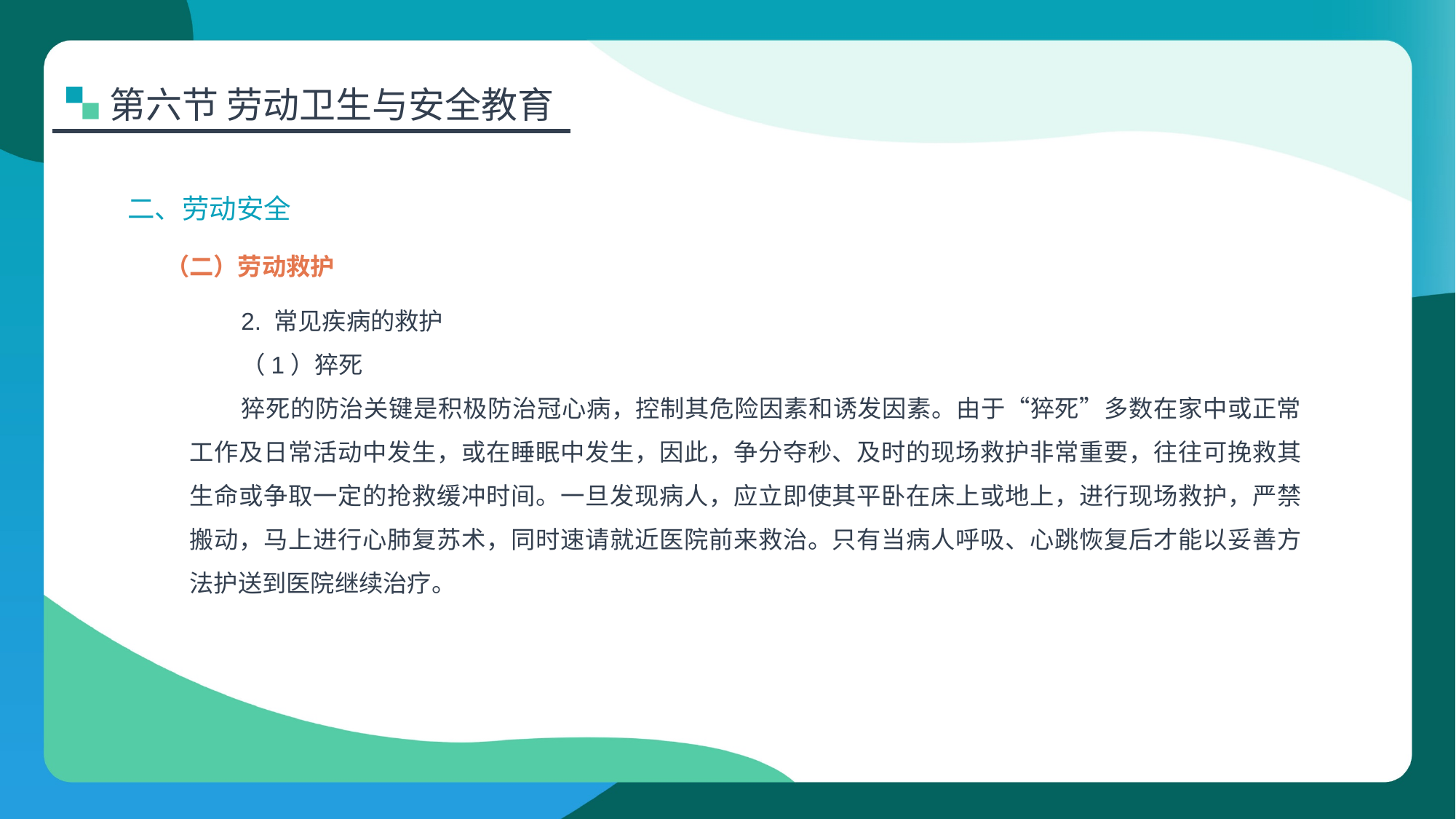

第六节 劳动卫生与安全教育

二、劳动安全
（二）劳动救护
2. 常见疾病的救护
（1）猝死
猝死的防治关键是积极防治冠心病，控制其危险因素和诱发因素。由于“猝死”多数在家中或正常工作及日常活动中发生，或在睡眠中发生，因此，争分夺秒、及时的现场救护非常重要，往往可挽救其生命或争取一定的抢救缓冲时间。一旦发现病人，应立即使其平卧在床上或地上，进行现场救护，严禁搬动，马上进行心肺复苏术，同时速请就近医院前来救治。只有当病人呼吸、心跳恢复后才能以妥善方法护送到医院继续治疗。